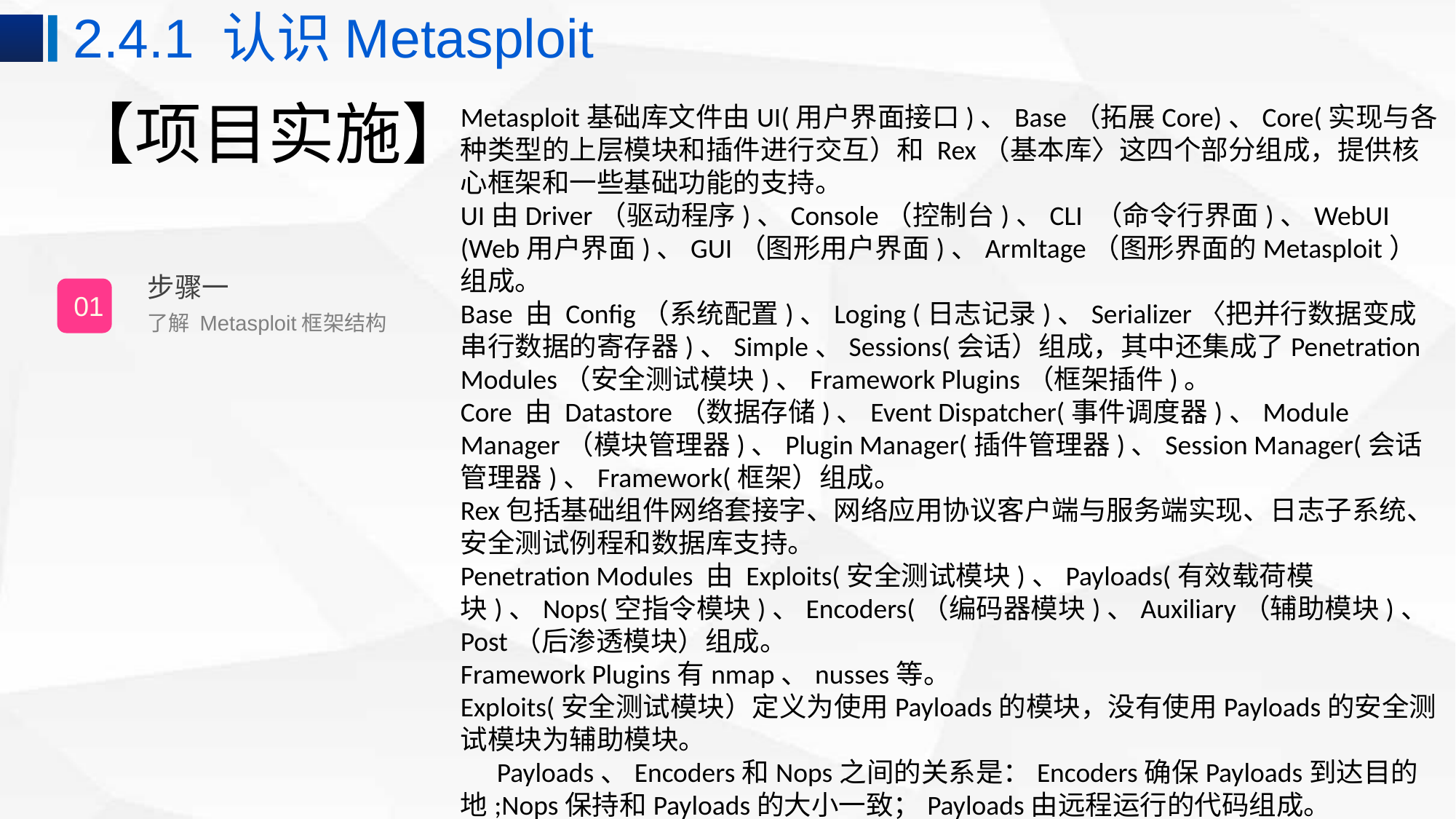

2.4.1 认识Metasploit

# 【项目实施】
Metasploit基础库文件由UI(用户界面接口)、Base（拓展Core)、Core(实现与各种类型的上层模块和插件进行交互）和 Rex（基本库〉这四个部分组成，提供核心框架和一些基础功能的支持。UI由Driver（驱动程序)、Console（控制台)、CLI （命令行界面)、WebUI (Web用户界面)、GUI（图形用户界面)、Armltage（图形界面的Metasploit）组成。Base 由 Config（系统配置)、Loging (日志记录)、Serializer〈把并行数据变成串行数据的寄存器)、Simple、Sessions(会话）组成，其中还集成了Penetration Modules（安全测试模块)、Framework Plugins（框架插件)。Core 由 Datastore（数据存储)、Event Dispatcher(事件调度器)、Module Manager（模块管理器)、Plugin Manager(插件管理器)、Session Manager(会话管理器)、Framework(框架）组成。Rex包括基础组件网络套接字、网络应用协议客户端与服务端实现、日志子系统、安全测试例程和数据库支持。Penetration Modules 由 Exploits(安全测试模块)、Payloads(有效载荷模块)、Nops(空指令模块)、Encoders(（编码器模块)、Auxiliary（辅助模块)、Post（后渗透模块）组成。Framework Plugins有nmap、nusses等。Exploits(安全测试模块）定义为使用Payloads的模块，没有使用Payloads的安全测试模块为辅助模块。Payloads、Encoders和Nops之间的关系是：Encoders确保Payloads到达目的地;Nops保持和Payloads的大小一致；Payloads由远程运行的代码组成。
步骤一

01
了解 Metasploit框架结构